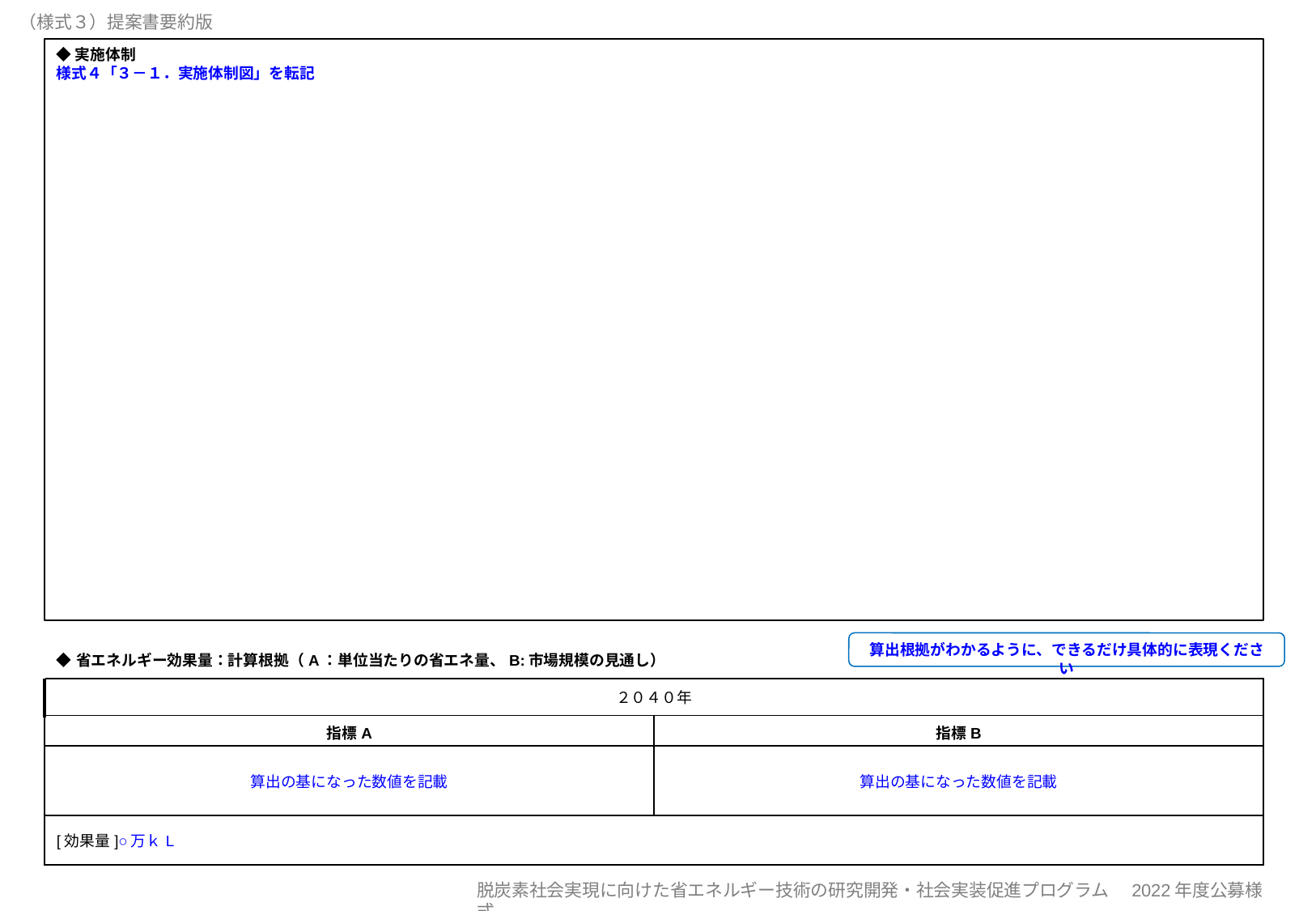

◆実施体制
様式４「３－１．実施体制図」を転記
算出根拠がわかるように、できるだけ具体的に表現ください
| ◆省エネルギー効果量：計算根拠（A：単位当たりの省エネ量、B:市場規模の見通し） |  |
| --- | --- |
| ２０４０年 |  |
| 指標A | 指標B |
| 算出の基になった数値を記載 | 算出の基になった数値を記載 |
| [効果量]○万ｋL |  |